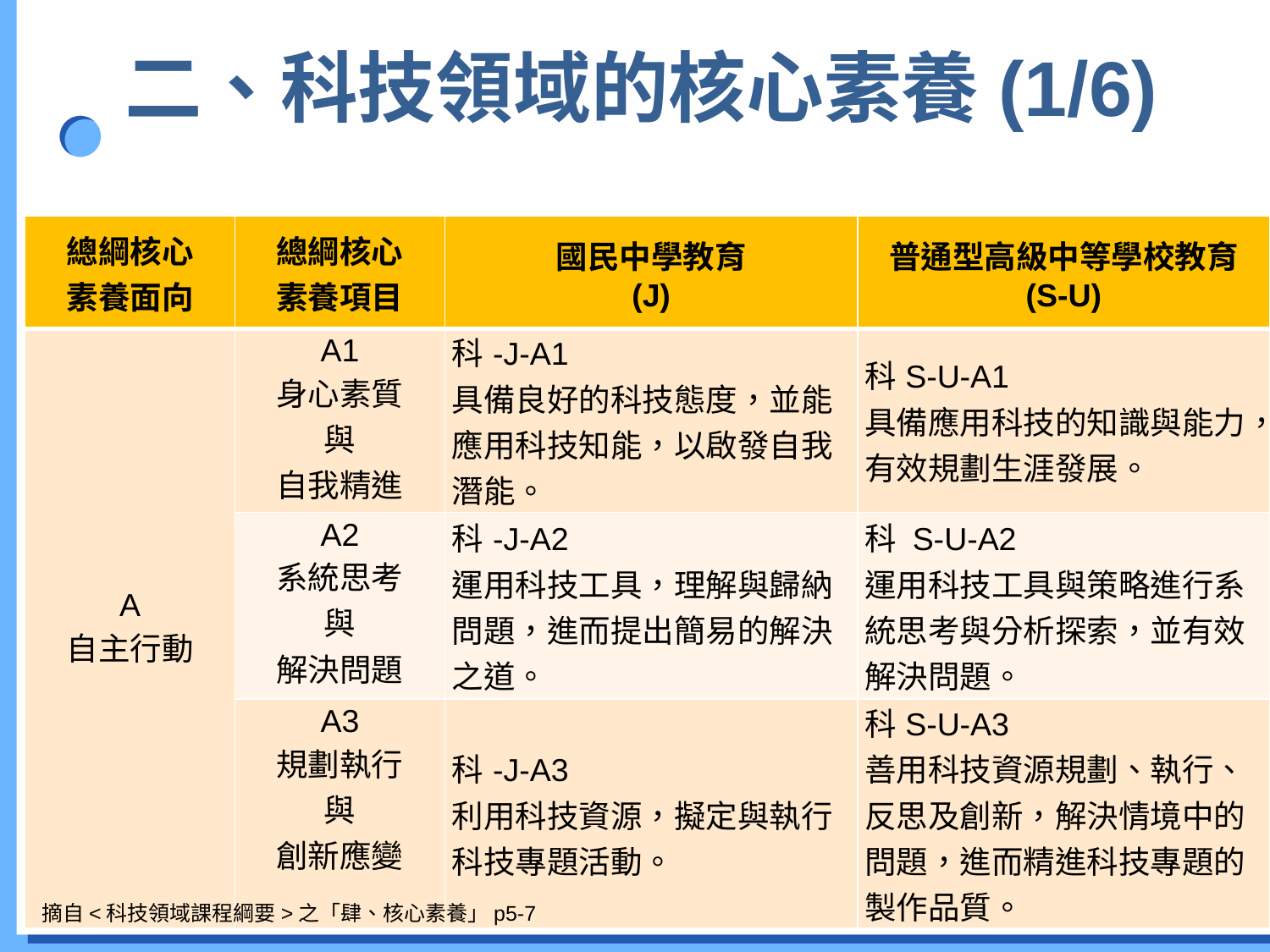

# 二、科技領域的核心素養(1/6)
| 總綱核心 素養面向 | 總綱核心 素養項目 | 國民中學教育 (J) | 普通型高級中等學校教育 (S-U) |
| --- | --- | --- | --- |
| A 自主行動 | A1 身心素質 與 自我精進 | 科-J-A1 具備良好的科技態度，並能應用科技知能，以啟發自我潛能。 | 科S-U-A1 具備應用科技的知識與能力，有效規劃生涯發展。 |
|  | A2 系統思考 與 解決問題 | 科-J-A2 運用科技工具，理解與歸納問題，進而提出簡易的解決之道。 | 科 S-U-A2 運用科技工具與策略進行系統思考與分析探索，並有效解決問題。 |
|  | A3 規劃執行 與 創新應變 | 科-J-A3 利用科技資源，擬定與執行科技專題活動。 | 科S-U-A3 善用科技資源規劃、執行、反思及創新，解決情境中的問題，進而精進科技專題的製作品質。 |
27
摘自<科技領域課程綱要>之「肆、核心素養」p5-7